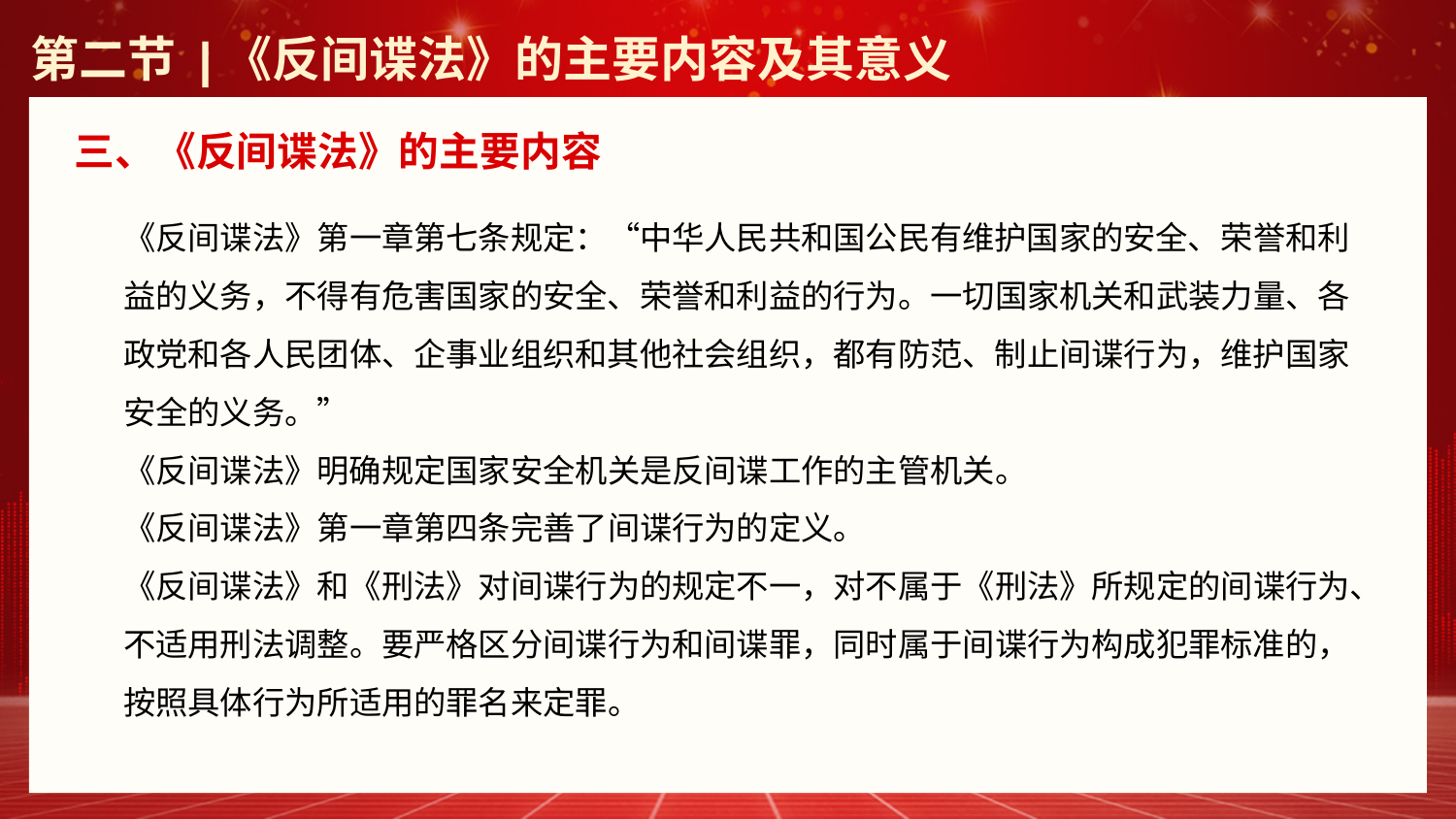

第二节 |《反间谍法》的主要内容及其意义
三、《反间谍法》的主要内容
《反间谍法》第一章第七条规定：“中华人民共和国公民有维护国家的安全、荣誉和利益的义务，不得有危害国家的安全、荣誉和利益的行为。一切国家机关和武装力量、各政党和各人民团体、企事业组织和其他社会组织，都有防范、制止间谍行为，维护国家安全的义务。”
《反间谍法》明确规定国家安全机关是反间谍工作的主管机关。
《反间谍法》第一章第四条完善了间谍行为的定义。
《反间谍法》和《刑法》对间谍行为的规定不一，对不属于《刑法》所规定的间谍行为、不适用刑法调整。要严格区分间谍行为和间谍罪，同时属于间谍行为构成犯罪标准的，按照具体行为所适用的罪名来定罪。